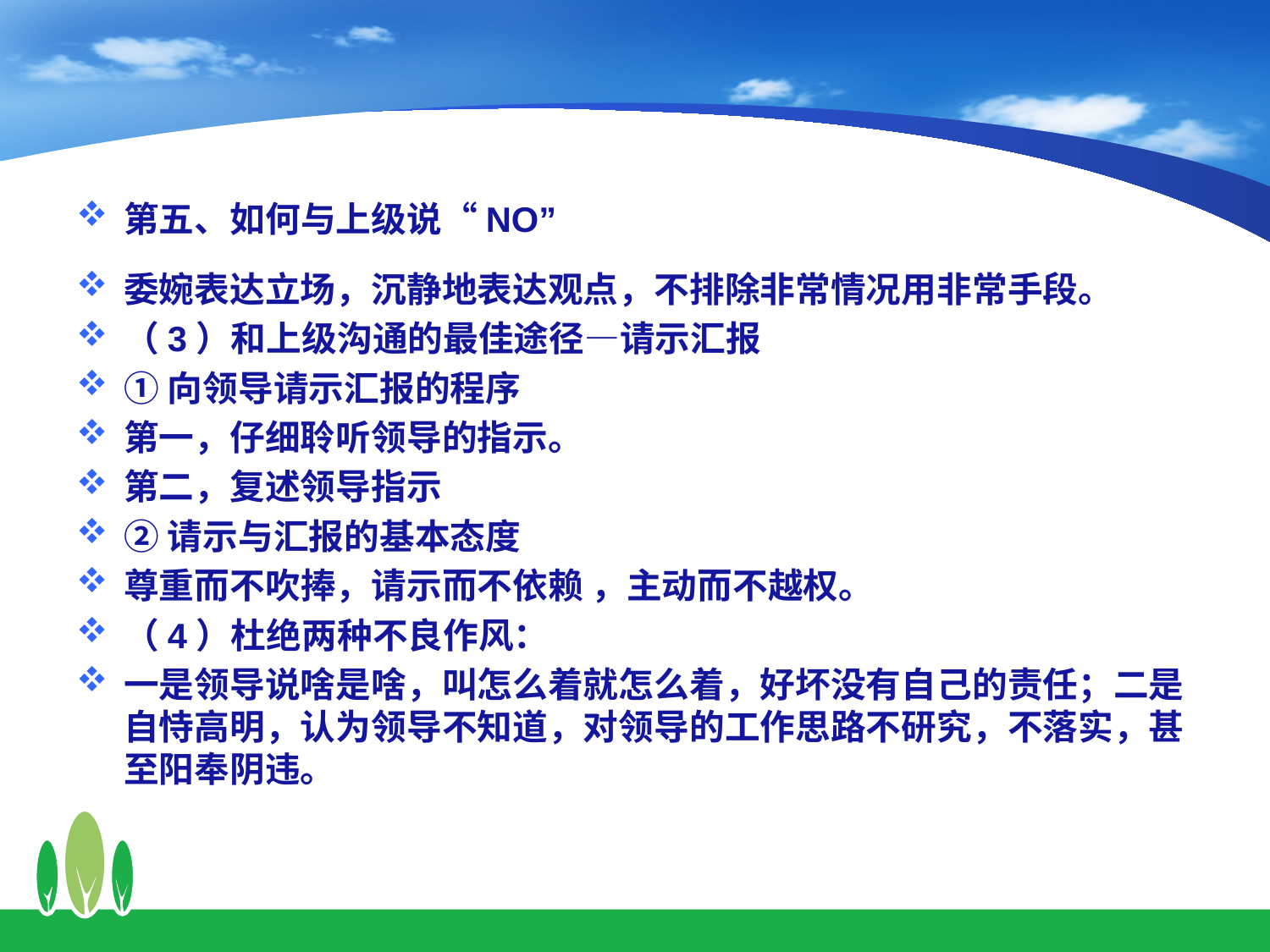

第五、如何与上级说“NO”
委婉表达立场，沉静地表达观点，不排除非常情况用非常手段。
（3）和上级沟通的最佳途径—请示汇报
①向领导请示汇报的程序
第一，仔细聆听领导的指示。
第二，复述领导指示
②请示与汇报的基本态度
尊重而不吹捧，请示而不依赖 ，主动而不越权。
（4）杜绝两种不良作风：
一是领导说啥是啥，叫怎么着就怎么着，好坏没有自己的责任；二是自恃高明，认为领导不知道，对领导的工作思路不研究，不落实，甚至阳奉阴违。

79